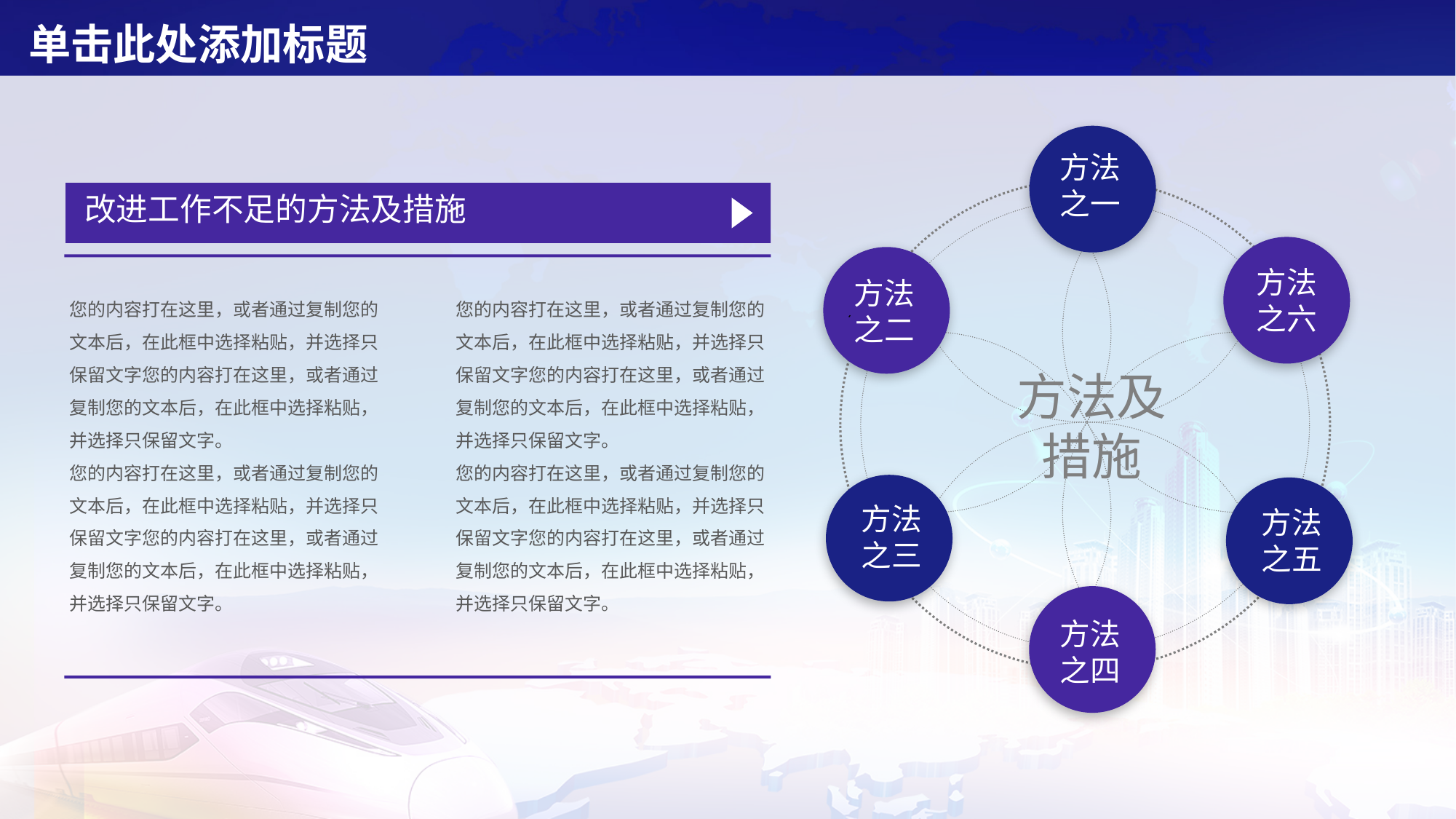

# 单击此处添加标题

方法
之一

方法
之六

方法
之二

方法
之三

方法
之五

方法
之四

改进工作不足的方法及措施

您的内容打在这里，或者通过复制您的文本后，在此框中选择粘贴，并选择只保留文字您的内容打在这里，或者通过复制您的文本后，在此框中选择粘贴，并选择只保留文字。
您的内容打在这里，或者通过复制您的文本后，在此框中选择粘贴，并选择只保留文字您的内容打在这里，或者通过复制您的文本后，在此框中选择粘贴，并选择只保留文字。
您的内容打在这里，或者通过复制您的文本后，在此框中选择粘贴，并选择只保留文字您的内容打在这里，或者通过复制您的文本后，在此框中选择粘贴，并选择只保留文字。
您的内容打在这里，或者通过复制您的文本后，在此框中选择粘贴，并选择只保留文字您的内容打在这里，或者通过复制您的文本后，在此框中选择粘贴，并选择只保留文字。

方法及措施